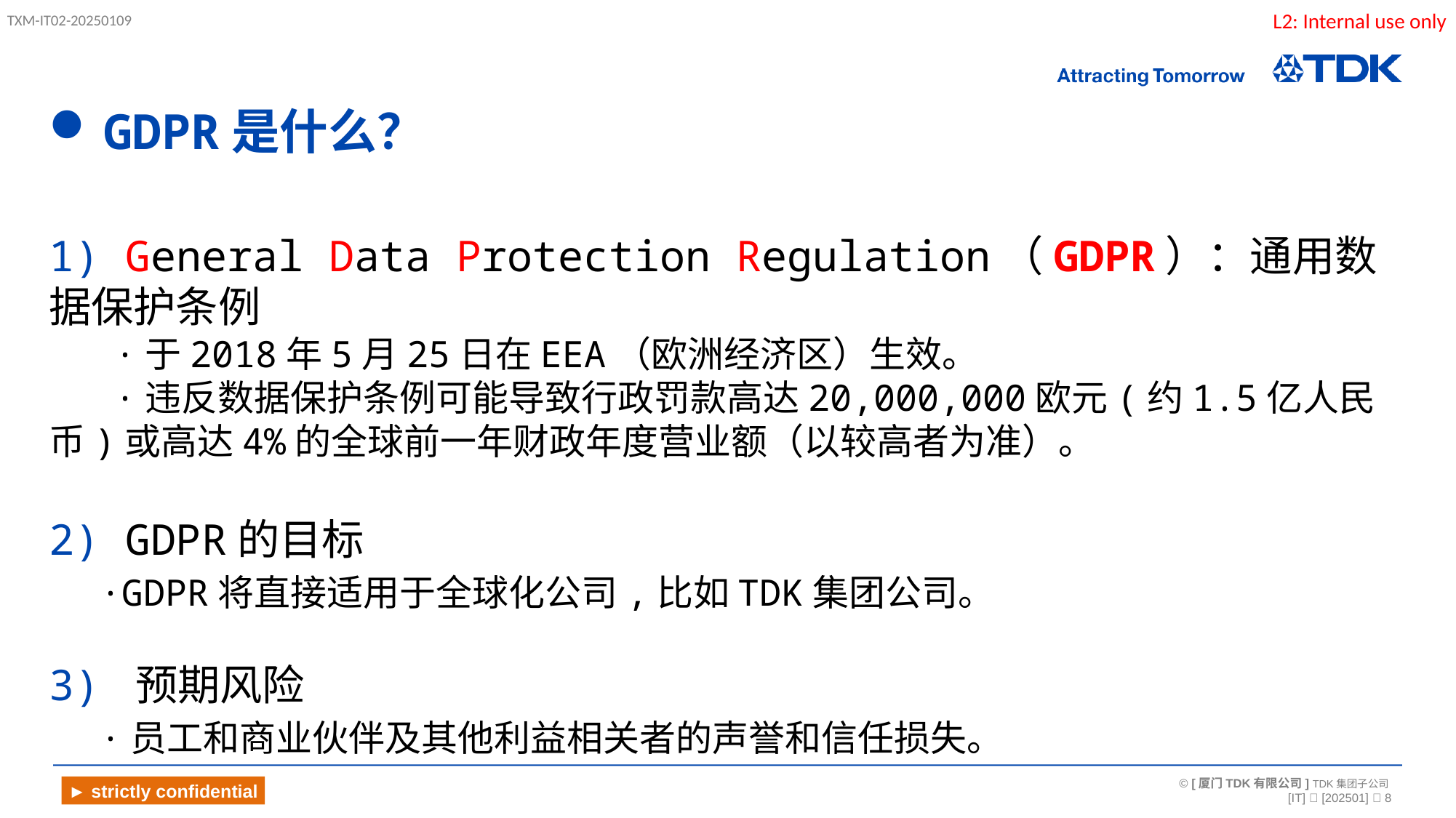

GDPR是什么？
1) General Data Protection Regulation（GDPR）：通用数据保护条例
   ·于2018年5月25日在EEA（欧洲经济区）生效。
   ·违反数据保护条例可能导致行政罚款高达20,000,000欧元(约1.5亿人民币)或高达4%的全球前一年财政年度营业额（以较高者为准）。

2) GDPR的目标
  ·GDPR将直接适用于全球化公司,比如TDK集团公司。

3) 预期风险
  ·员工和商业伙伴及其他利益相关者的声誉和信任损失。